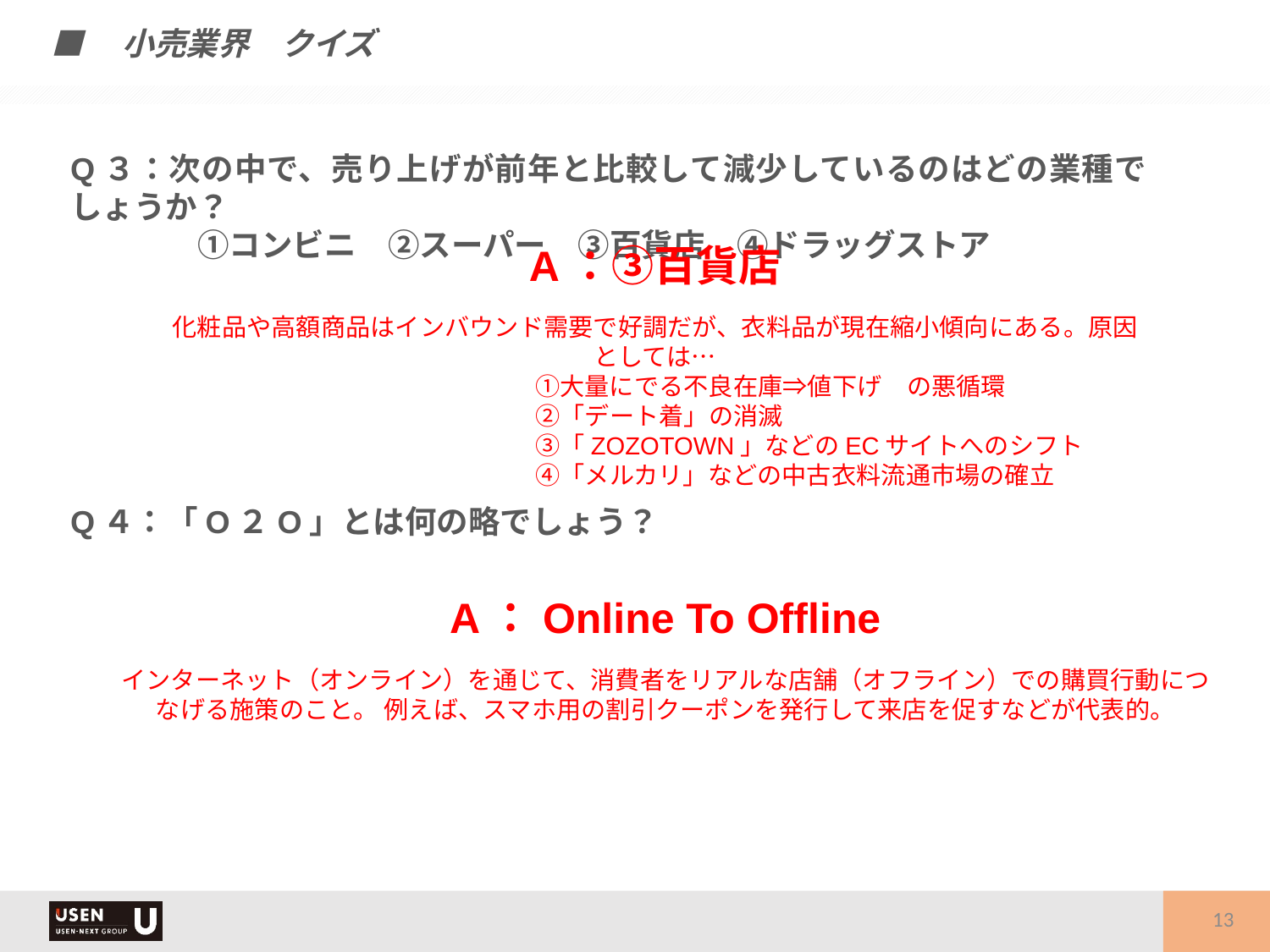

■　小売業界　クイズ
Q３：次の中で、売り上げが前年と比較して減少しているのはどの業種でしょうか？
　　　　①コンビニ　②スーパー　③百貨店　④ドラッグストア
A：③百貨店

化粧品や高額商品はインバウンド需要で好調だが、衣料品が現在縮小傾向にある。原因としては…
　　　　　　　　　　　　　　　①大量にでる不良在庫⇒値下げ　の悪循環
　　　　　　　　　　　　　　　②「デート着」の消滅
　　　　　　　　　　　　　　　③「ZOZOTOWN」などのECサイトへのシフト
　　　　　　　　　　　　　　　④「メルカリ」などの中古衣料流通市場の確立
Q４：「O２O」とは何の略でしょう？
A：Online To Offline

インターネット（オンライン）を通じて、消費者をリアルな店舗（オフライン）での購買行動につなげる施策のこと。 例えば、スマホ用の割引クーポンを発行して来店を促すなどが代表的。
13